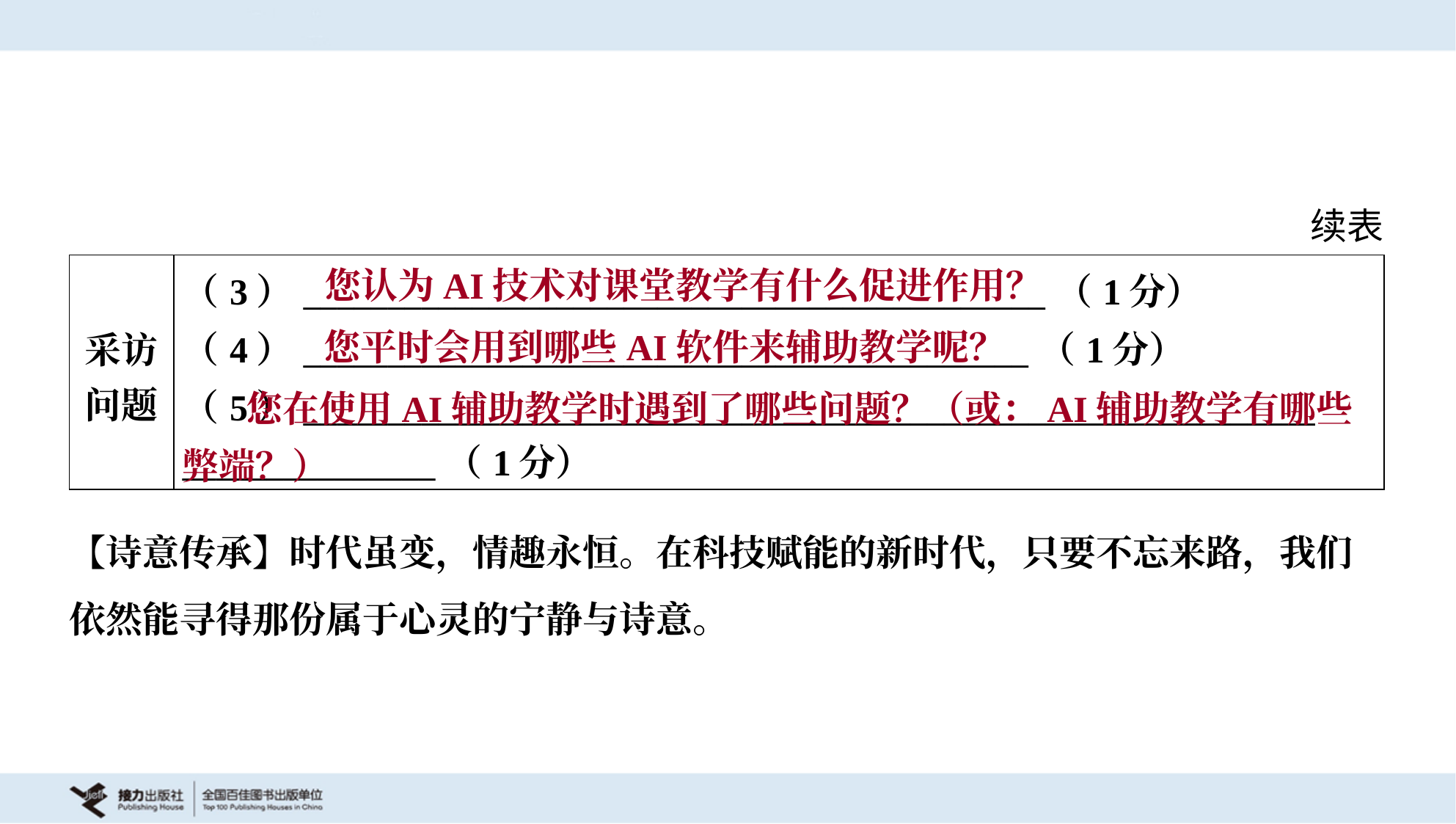

续表
您认为AI技术对课堂教学有什么促进作用？
| 采访 问题 | （3）\_\_\_\_\_\_\_\_\_\_\_\_\_\_\_\_\_\_\_\_\_\_\_\_\_\_\_\_\_\_\_\_\_\_\_\_\_\_\_\_\_\_\_\_（1分） （4）\_\_\_\_\_\_\_\_\_\_\_\_\_\_\_\_\_\_\_\_\_\_\_\_\_\_\_\_\_\_\_\_\_\_\_\_\_\_\_\_\_\_\_（1分） （5）\_\_\_\_\_\_\_\_\_\_\_\_\_\_\_\_\_\_\_\_\_\_\_\_\_\_\_\_\_\_\_\_\_\_\_\_\_\_\_\_\_\_\_\_\_\_\_\_\_\_\_\_\_\_\_\_\_\_\_\_ \_\_\_\_\_\_\_\_\_\_\_\_\_\_\_（1分） |
| --- | --- |
您平时会用到哪些AI软件来辅助教学呢？
      您在使用AI辅助教学时遇到了哪些问题？（或：AI辅助教学有哪些弊端？）
【诗意传承】时代虽变，情趣永恒。在科技赋能的新时代，只要不忘来路，我们
依然能寻得那份属于心灵的宁静与诗意。